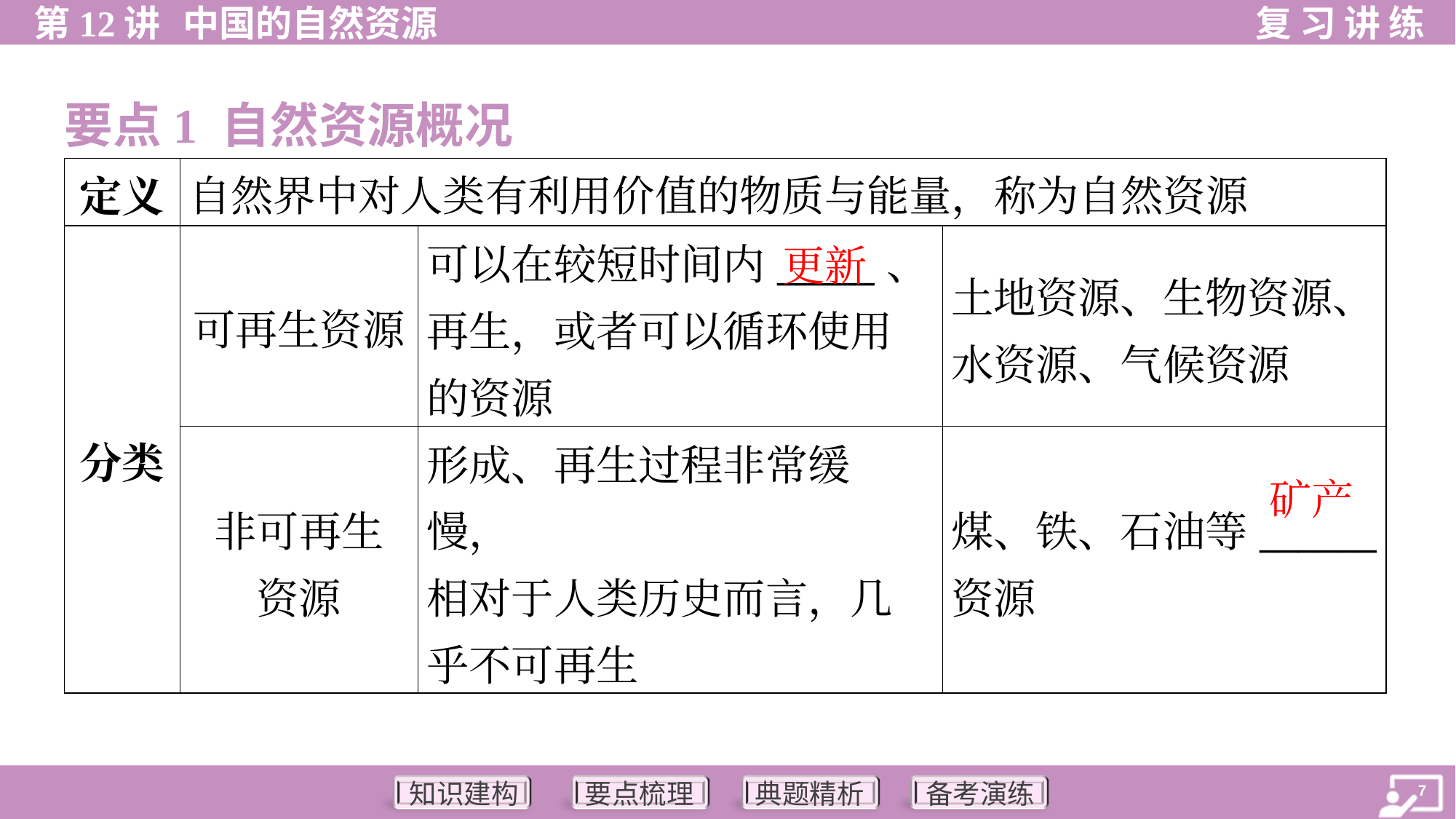

要点1 自然资源概况
| 定义 | 自然界中对人类有利用价值的物质与能量，称为自然资源 |  |  |
| --- | --- | --- | --- |
| 分类 | 可再生资源 | 可以在较短时间内\_\_\_\_\_、 再生，或者可以循环使用的资源 | 土地资源、生物资源、水资源、气候资源 |
|  | 非可再生 资源 | 形成、再生过程非常缓慢， 相对于人类历史而言，几乎不可再生 | 煤、铁、石油等\_\_\_\_\_\_资源 |
更新
矿产